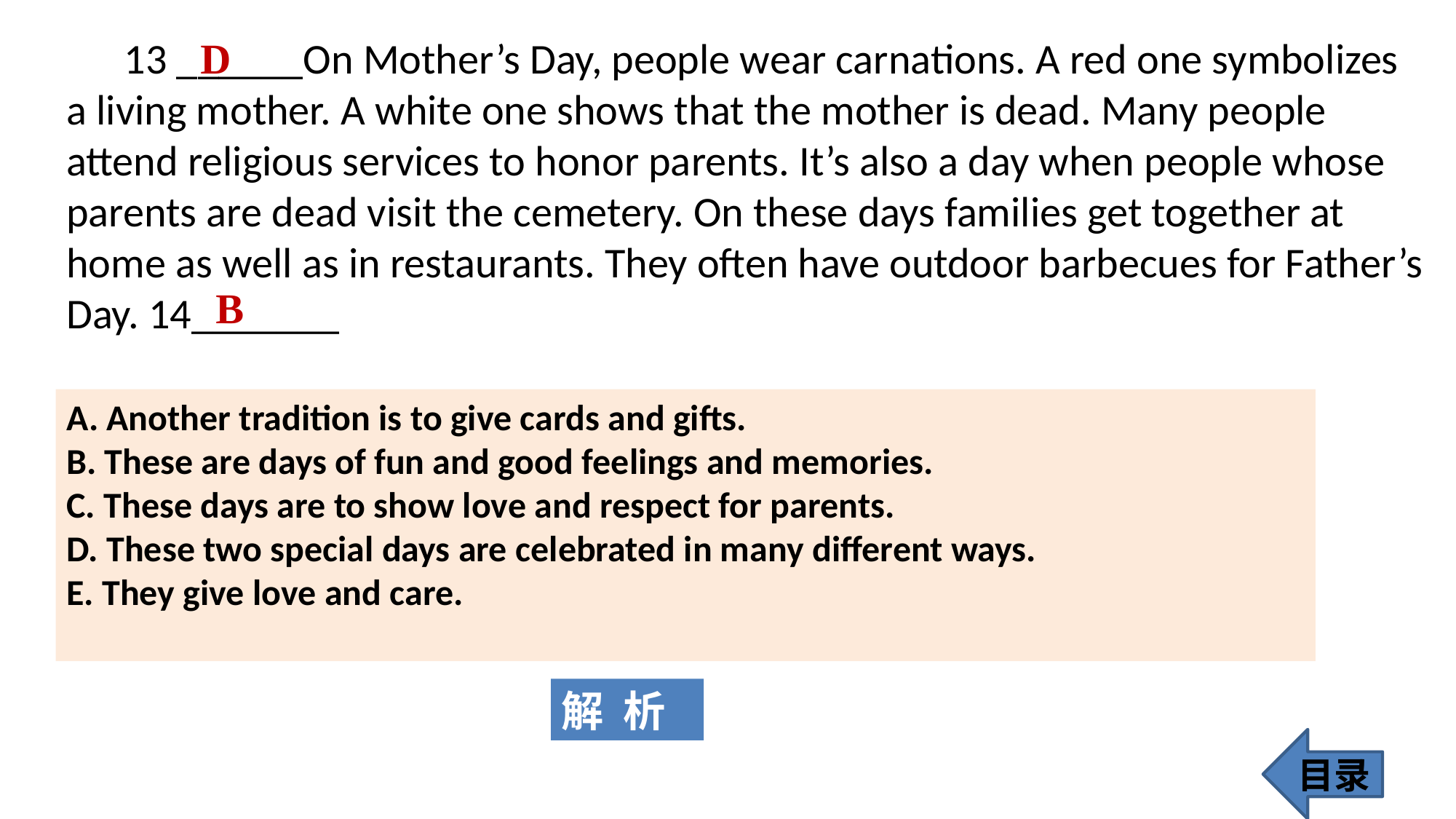

13 ______On Mother’s Day, people wear carnations. A red one symbolizes a living mother. A white one shows that the mother is dead. Many people attend religious services to honor parents. It’s also a day when people whose parents are dead visit the cemetery. On these days families get together at home as well as in restaurants. They often have outdoor barbecues for Father’s Day. 14_______
D
B
A. Another tradition is to give cards and gifts.
B. These are days of fun and good feelings and memories.
C. These days are to show love and respect for parents.
D. These two special days are celebrated in many different ways.
E. They give love and care.
解  析
目录
234